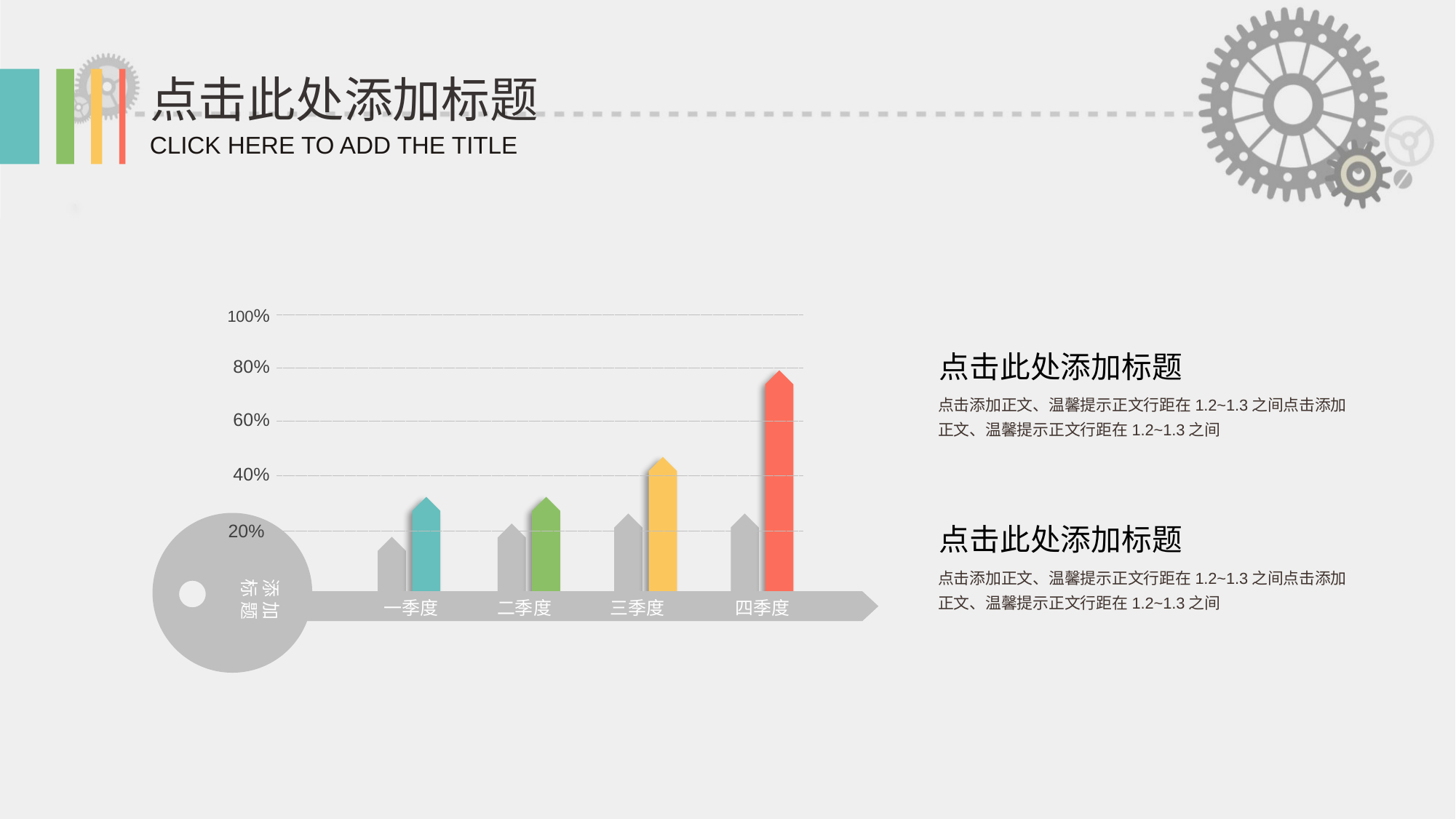

点击此处添加标题
CLICK HERE TO ADD THE TITLE

100%
点击此处添加标题
80%

点击添加正文、温馨提示正文行距在1.2~1.3之间点击添加正文、温馨提示正文行距在1.2~1.3之间
60%
40%

添加
标题
20%
点击此处添加标题
点击添加正文、温馨提示正文行距在1.2~1.3之间点击添加正文、温馨提示正文行距在1.2~1.3之间
一季度
二季度
三季度
四季度